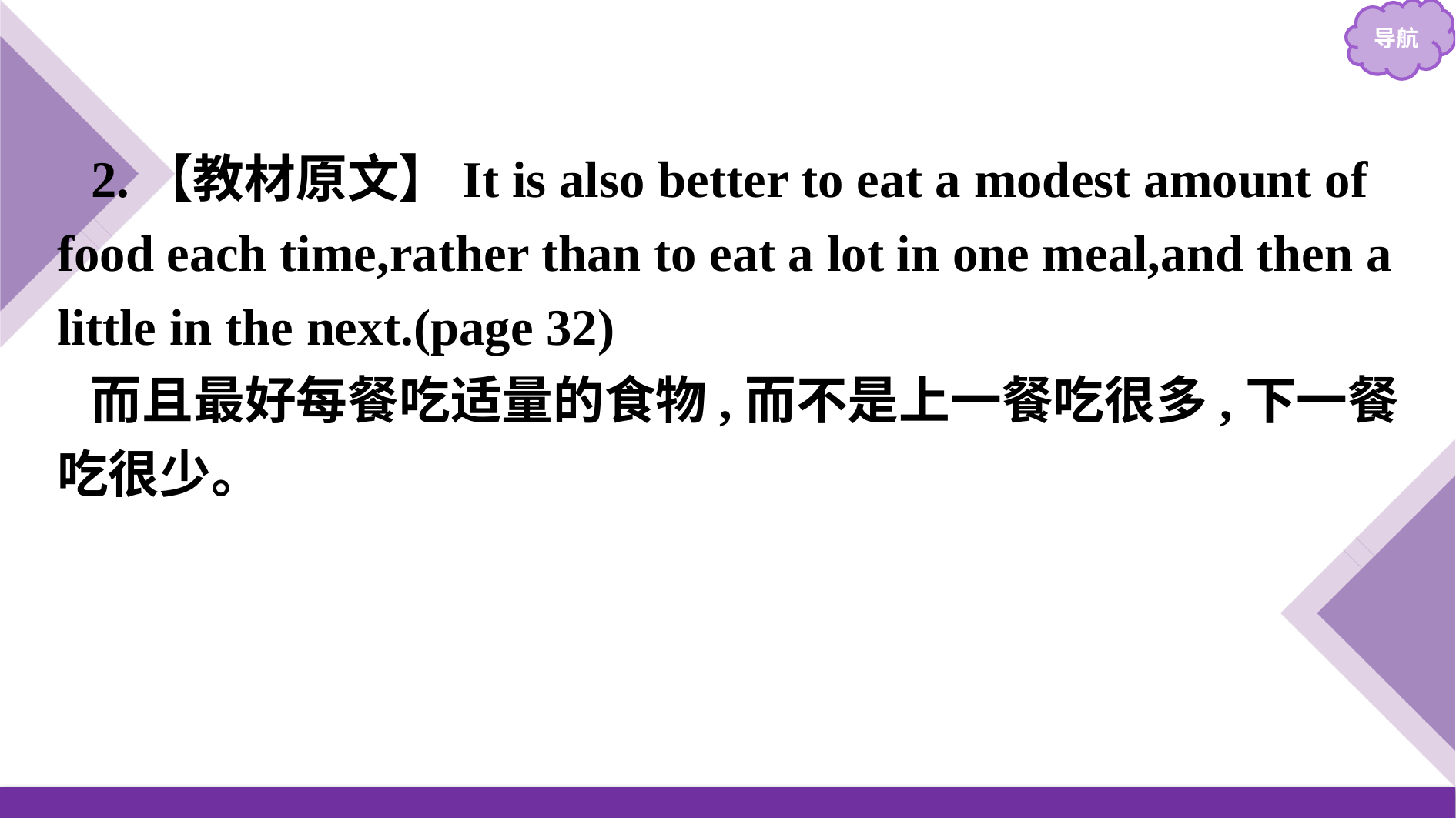

2.【教材原文】It is also better to eat a modest amount of food each time,rather than to eat a lot in one meal,and then a little in the next.(page 32)
而且最好每餐吃适量的食物,而不是上一餐吃很多,下一餐吃很少。